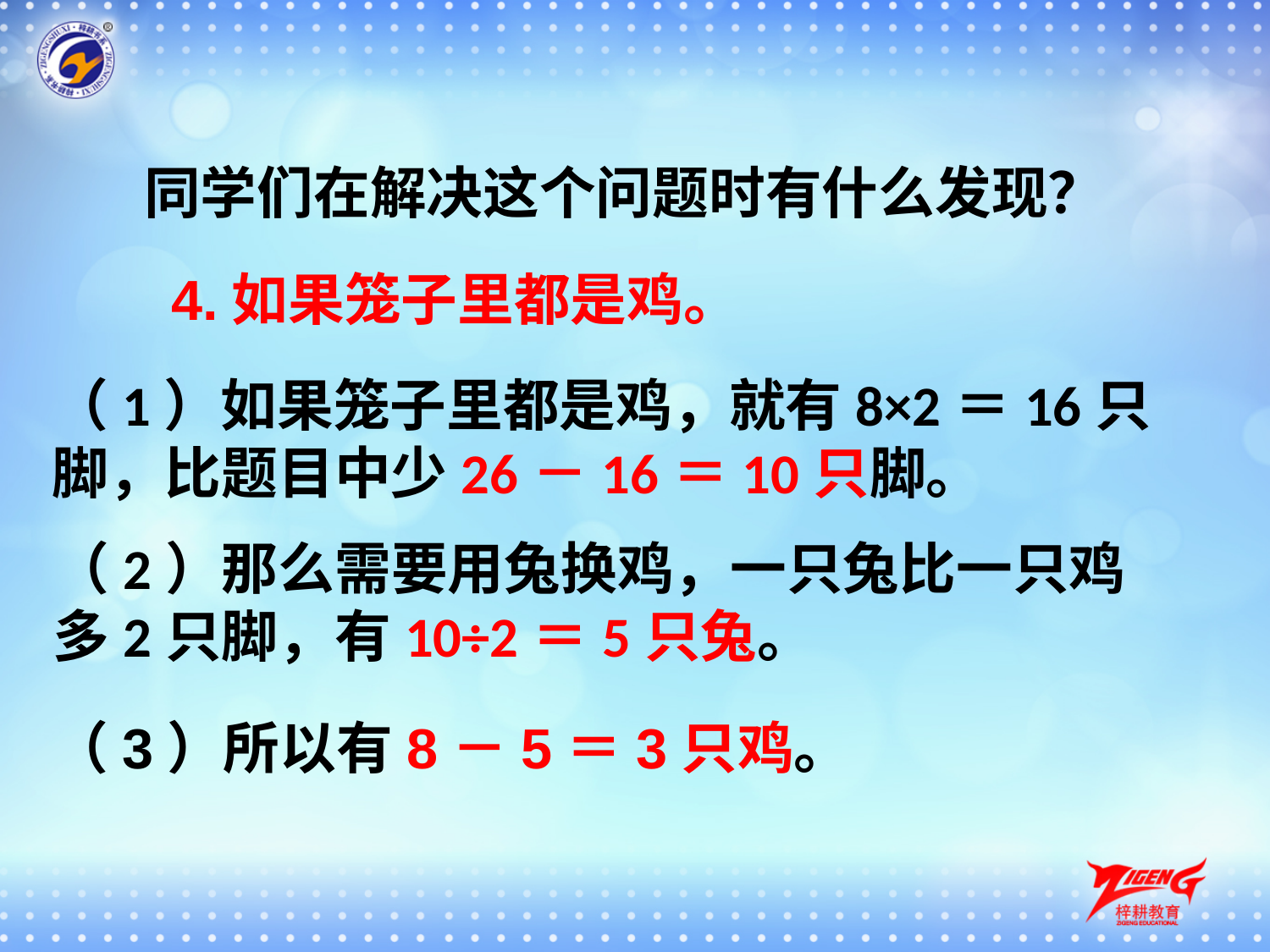

同学们在解决这个问题时有什么发现？
4.如果笼子里都是鸡。
（1）如果笼子里都是鸡，就有8×2＝16只脚，比题目中少26－16＝10只脚。
（2）那么需要用兔换鸡，一只兔比一只鸡多2只脚，有10÷2＝5只兔。
（3）所以有8－5＝3只鸡。